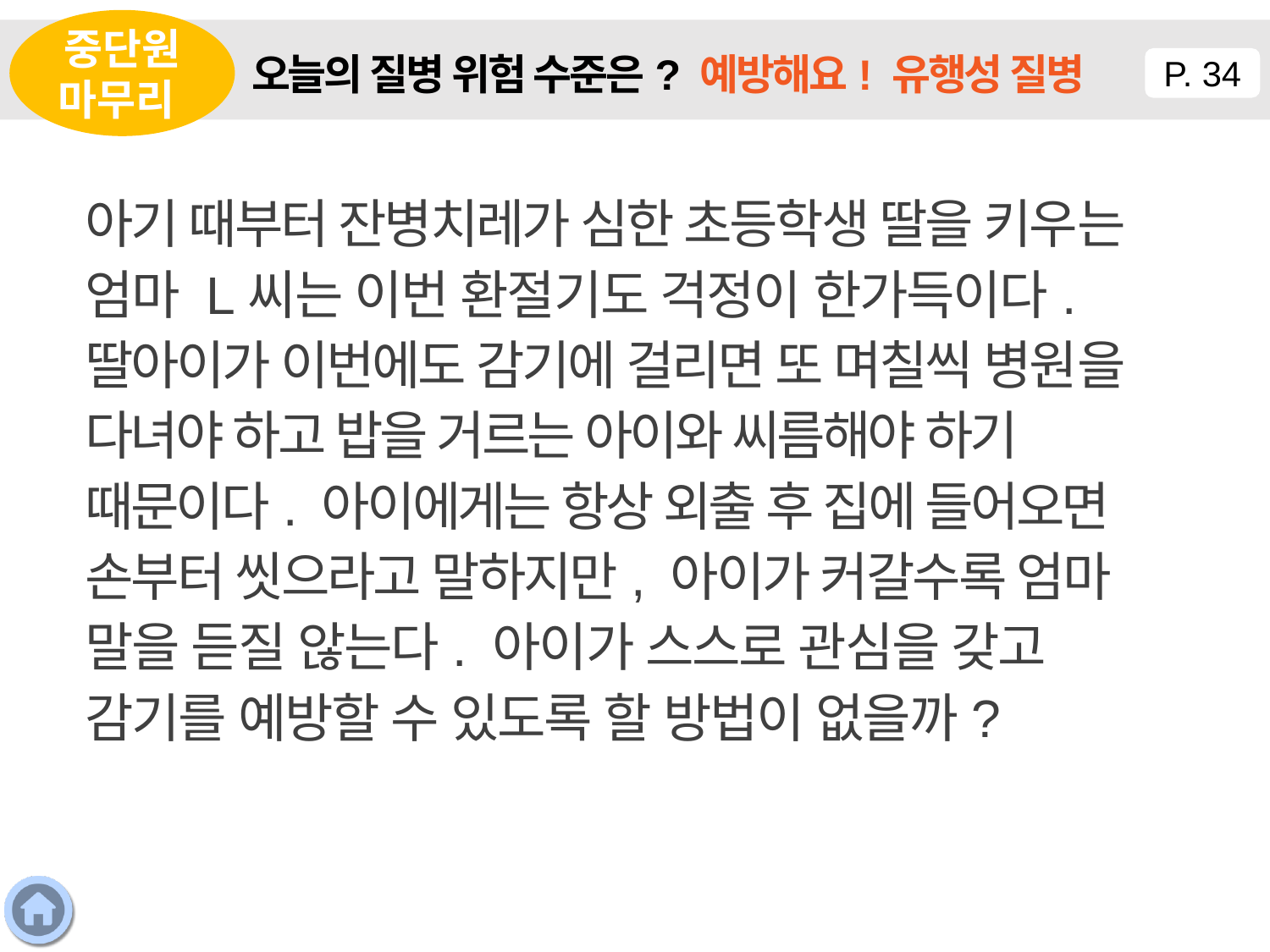

중단원 마무리

오늘의 질병 위험 수준은? 예방해요! 유행성 질병
P. 34
아기 때부터 잔병치레가 심한 초등학생 딸을 키우는 엄마 L씨는 이번 환절기도 걱정이 한가득이다. 딸아이가 이번에도 감기에 걸리면 또 며칠씩 병원을 다녀야 하고 밥을 거르는 아이와 씨름해야 하기 때문이다. 아이에게는 항상 외출 후 집에 들어오면 손부터 씻으라고 말하지만, 아이가 커갈수록 엄마 말을 듣질 않는다. 아이가 스스로 관심을 갖고 감기를 예방할 수 있도록 할 방법이 없을까?